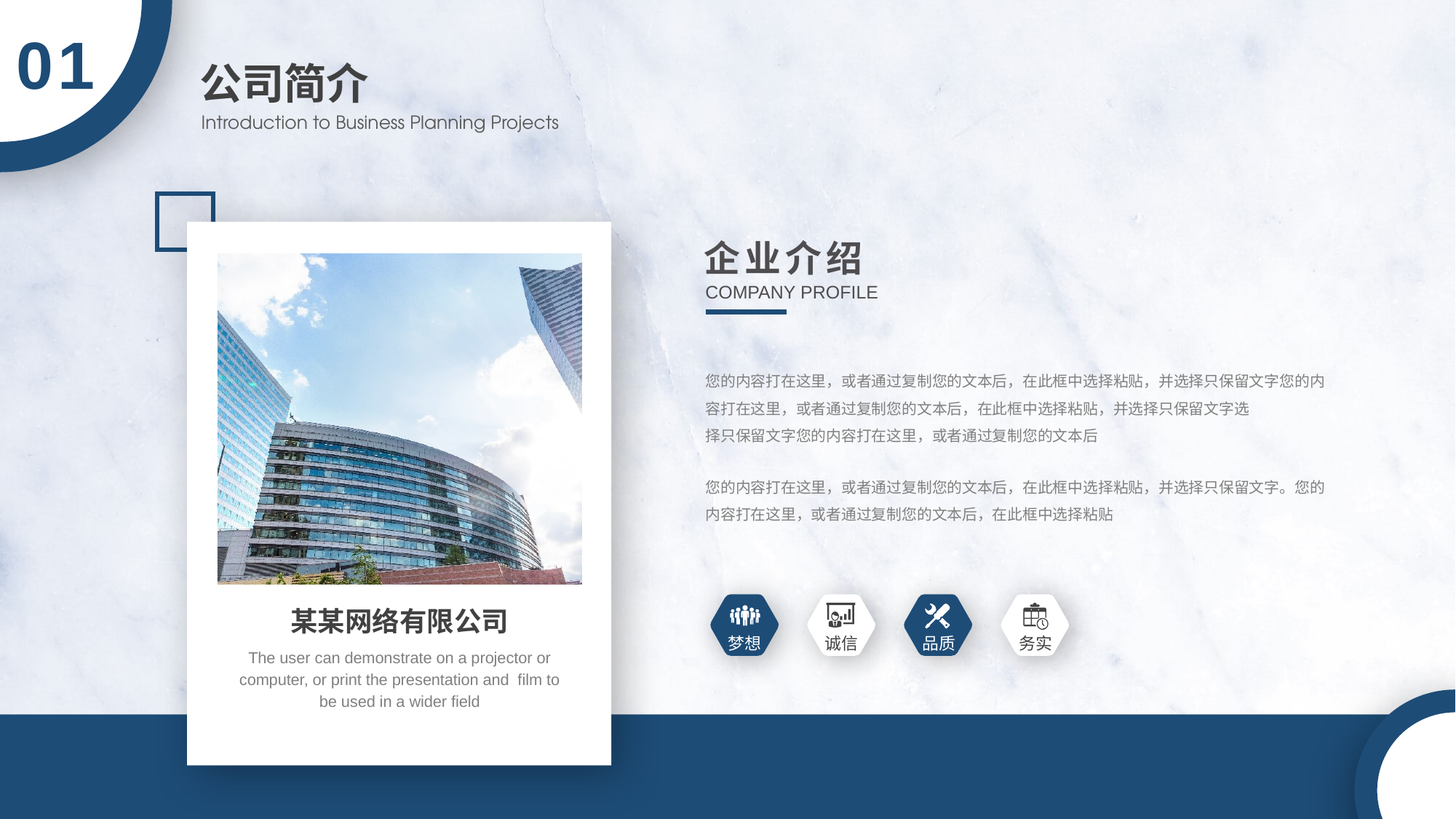

01
公司简介
Introduction to Business Planning Projects

企业介绍
COMPANY PROFILE

您的内容打在这里，或者通过复制您的文本后，在此框中选择粘贴，并选择只保留文字您的内容打在这里，或者通过复制您的文本后，在此框中选择粘贴，并选择只保留文字选
择只保留文字您的内容打在这里，或者通过复制您的文本后
您的内容打在这里，或者通过复制您的文本后，在此框中选择粘贴，并选择只保留文字。您的内容打在这里，或者通过复制您的文本后，在此框中选择粘贴

梦想

诚信

品质

务实
某某网络有限公司
The user can demonstrate on a projector or computer, or print the presentation and  film to be used in a wider field